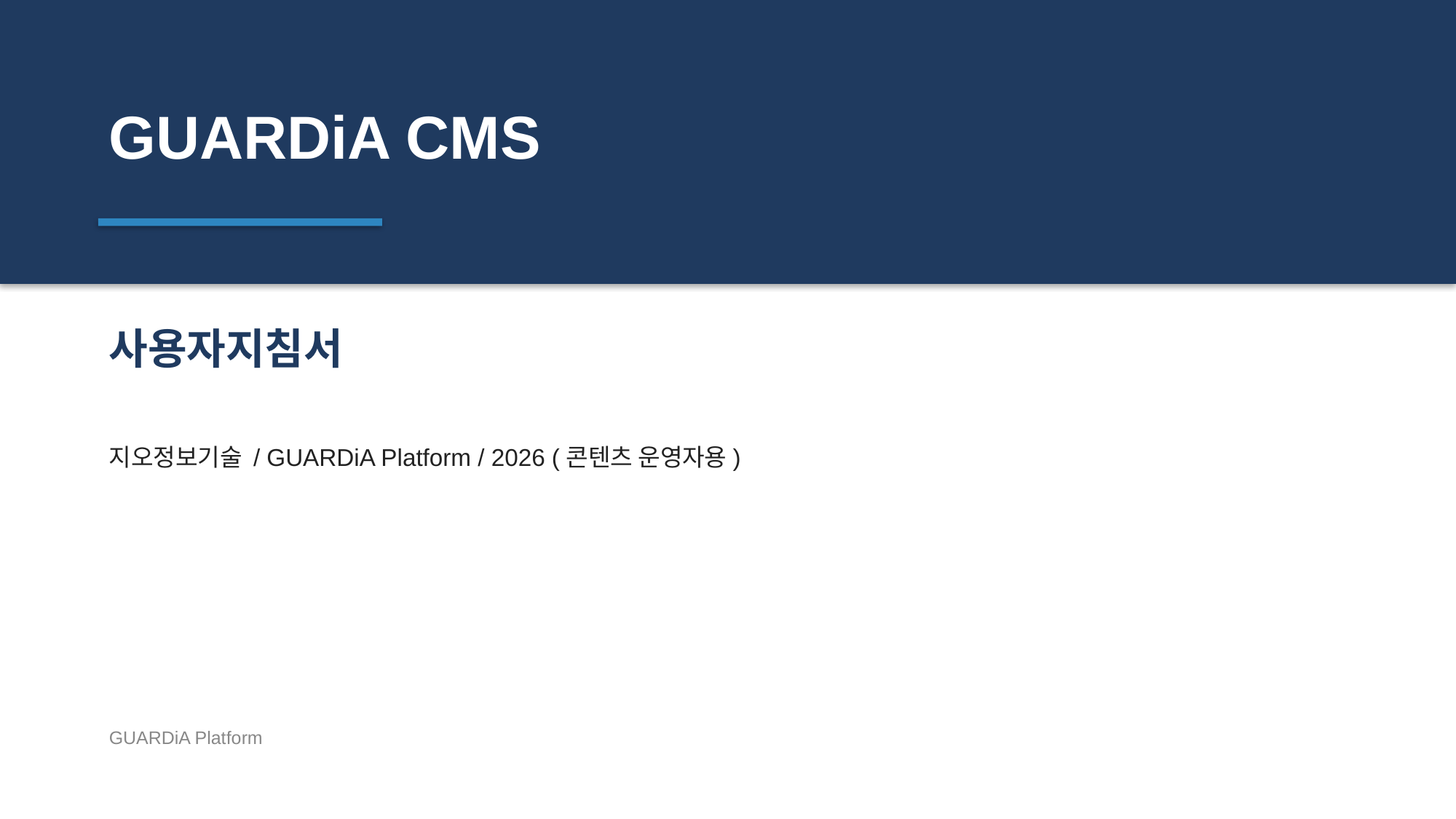

GUARDiA CMS

사용자지침서
지오정보기술 / GUARDiA Platform / 2026 (콘텐츠 운영자용)
GUARDiA Platform